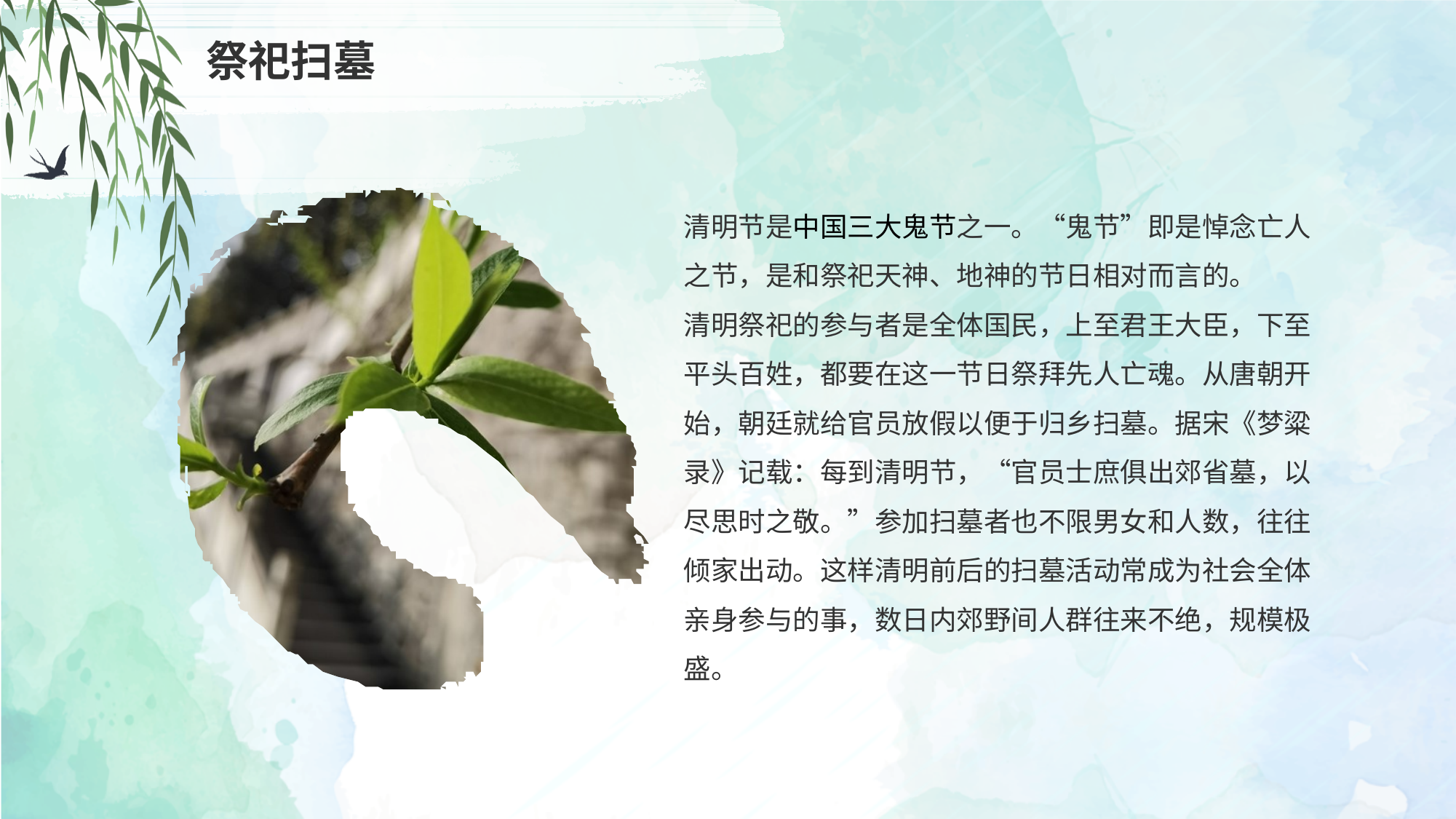

祭祀扫墓

清明节是中国三大鬼节之一。“鬼节”即是悼念亡人之节，是和祭祀天神、地神的节日相对而言的。
清明祭祀的参与者是全体国民，上至君王大臣，下至平头百姓，都要在这一节日祭拜先人亡魂。从唐朝开始，朝廷就给官员放假以便于归乡扫墓。据宋《梦粱录》记载：每到清明节，“官员士庶俱出郊省墓，以尽思时之敬。”参加扫墓者也不限男女和人数，往往倾家出动。这样清明前后的扫墓活动常成为社会全体亲身参与的事，数日内郊野间人群往来不绝，规模极盛。